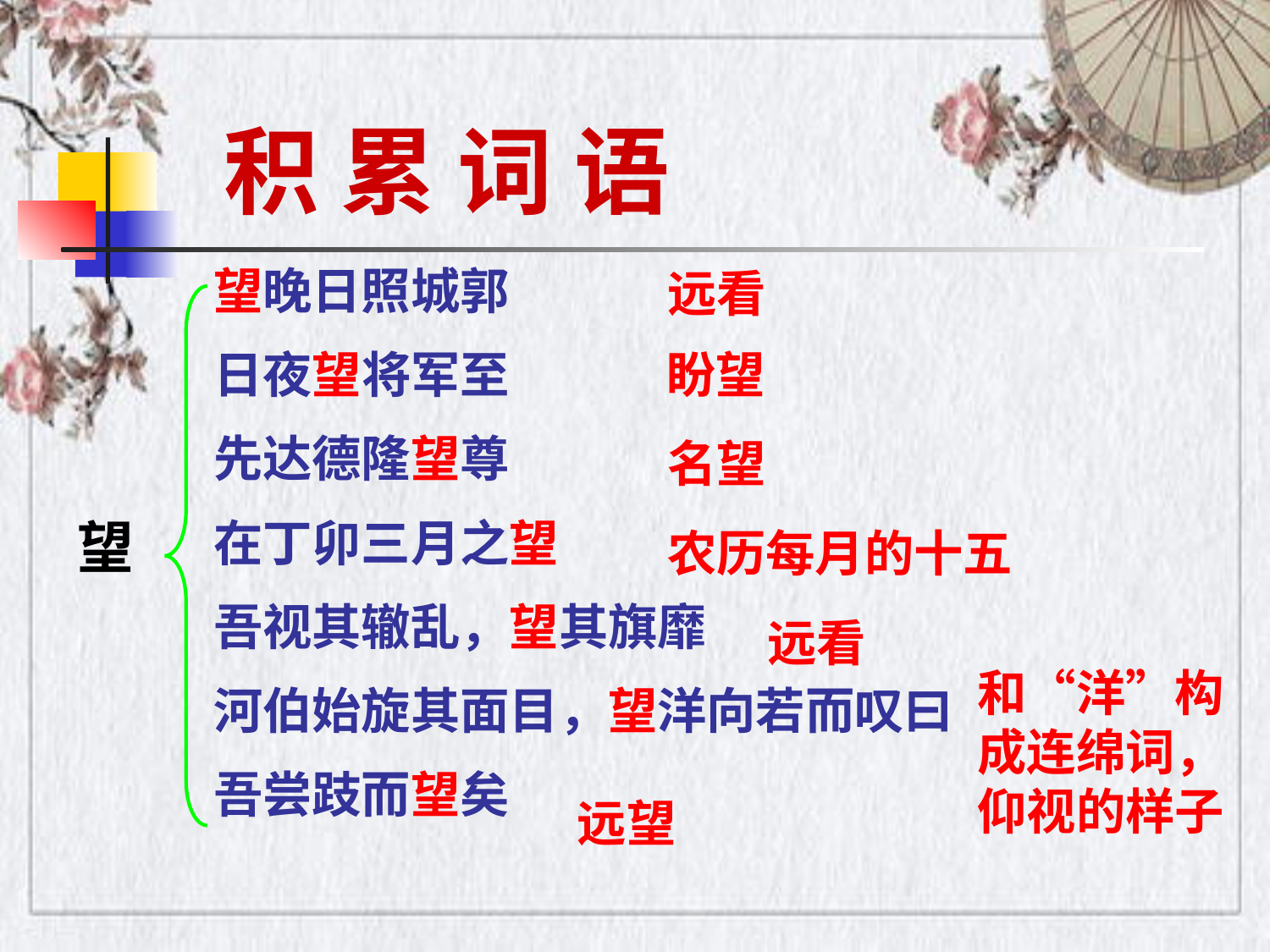

积 累 词 语
望晚日照城郭
日夜望将军至
先达德隆望尊
在丁卯三月之望
吾视其辙乱，望其旗靡
河伯始旋其面目，望洋向若而叹曰
吾尝跂而望矣
远看

盼望
名望
望
农历每月的十五
远看
和“洋”构成连绵词，仰视的样子
远望